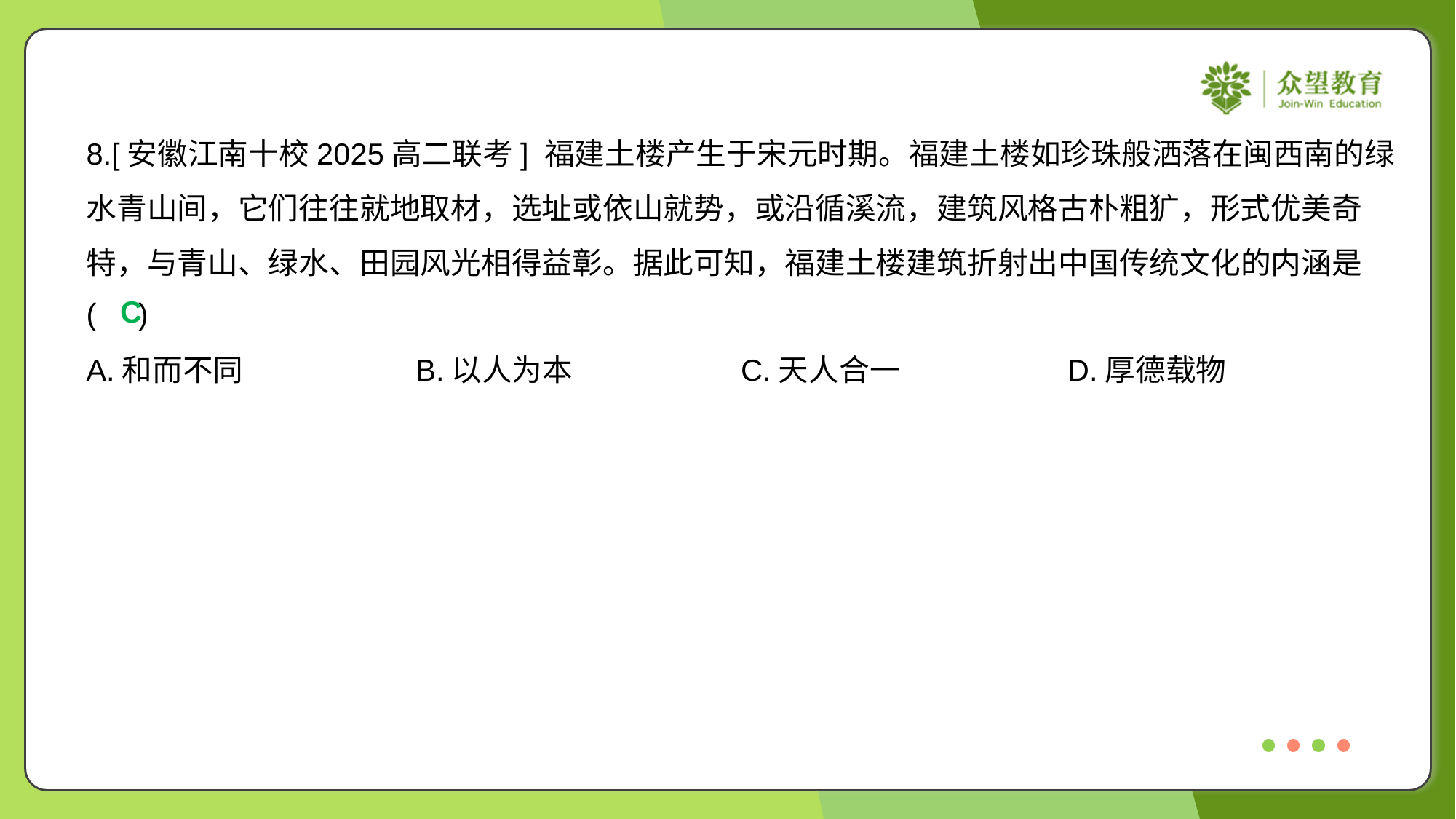

8.[安徽江南十校2025高二联考] 福建土楼产生于宋元时期。福建土楼如珍珠般洒落在闽西南的绿
水青山间，它们往往就地取材，选址或依山就势，或沿循溪流，建筑风格古朴粗犷，形式优美奇
特，与青山、绿水、田园风光相得益彰。据此可知，福建土楼建筑折射出中国传统文化的内涵是
(     )
C
A.和而不同	B.以人为本	C.天人合一	D.厚德载物